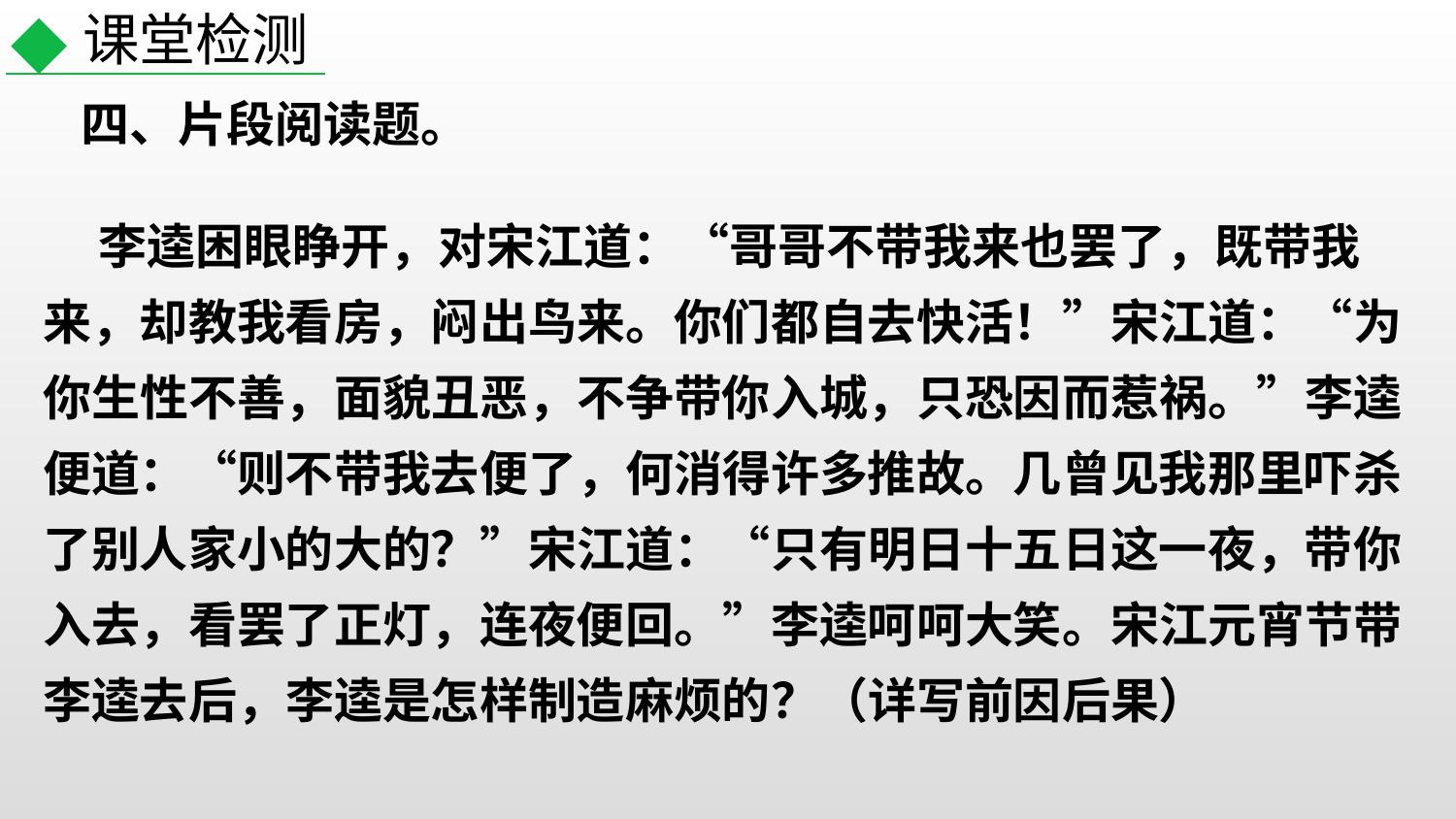

课堂检测

四、片段阅读题。
    李逵困眼睁开，对宋江道：“哥哥不带我来也罢了，既带我来，却教我看房，闷出鸟来。你们都自去快活！”宋江道：“为你生性不善，面貌丑恶，不争带你入城，只恐因而惹祸。”李逵便道：“则不带我去便了，何消得许多推故。几曾见我那里吓杀了别人家小的大的？”宋江道：“只有明日十五日这一夜，带你入去，看罢了正灯，连夜便回。”李逵呵呵大笑。宋江元宵节带李逵去后，李逵是怎样制造麻烦的？（详写前因后果）